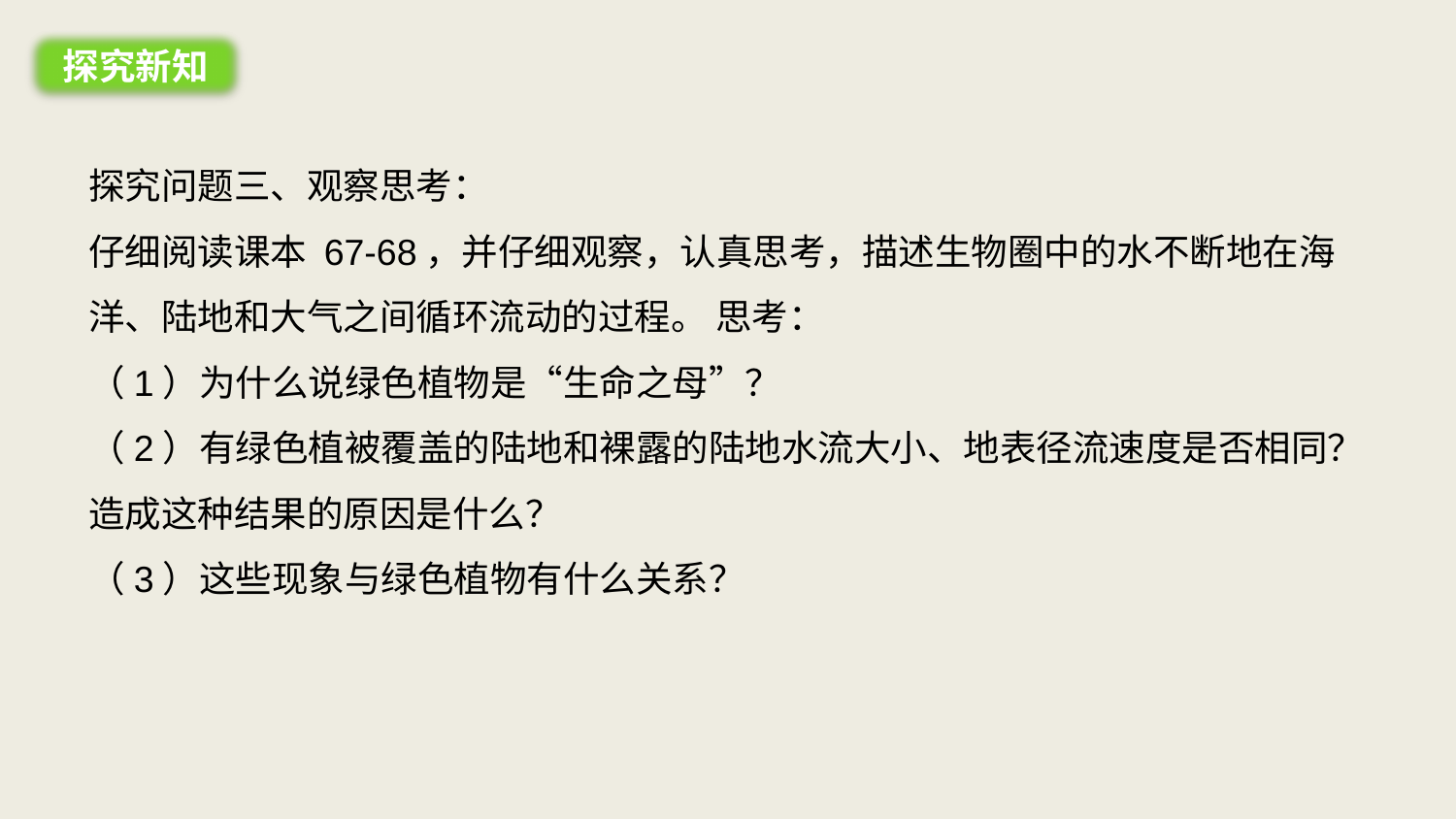

探究新知
探究问题三、观察思考：
仔细阅读课本 67-68，并仔细观察，认真思考，描述生物圈中的水不断地在海洋、陆地和大气之间循环流动的过程。 思考：
（1）为什么说绿色植物是“生命之母”？
（2）有绿色植被覆盖的陆地和裸露的陆地水流大小、地表径流速度是否相同？造成这种结果的原因是什么？
（3）这些现象与绿色植物有什么关系？